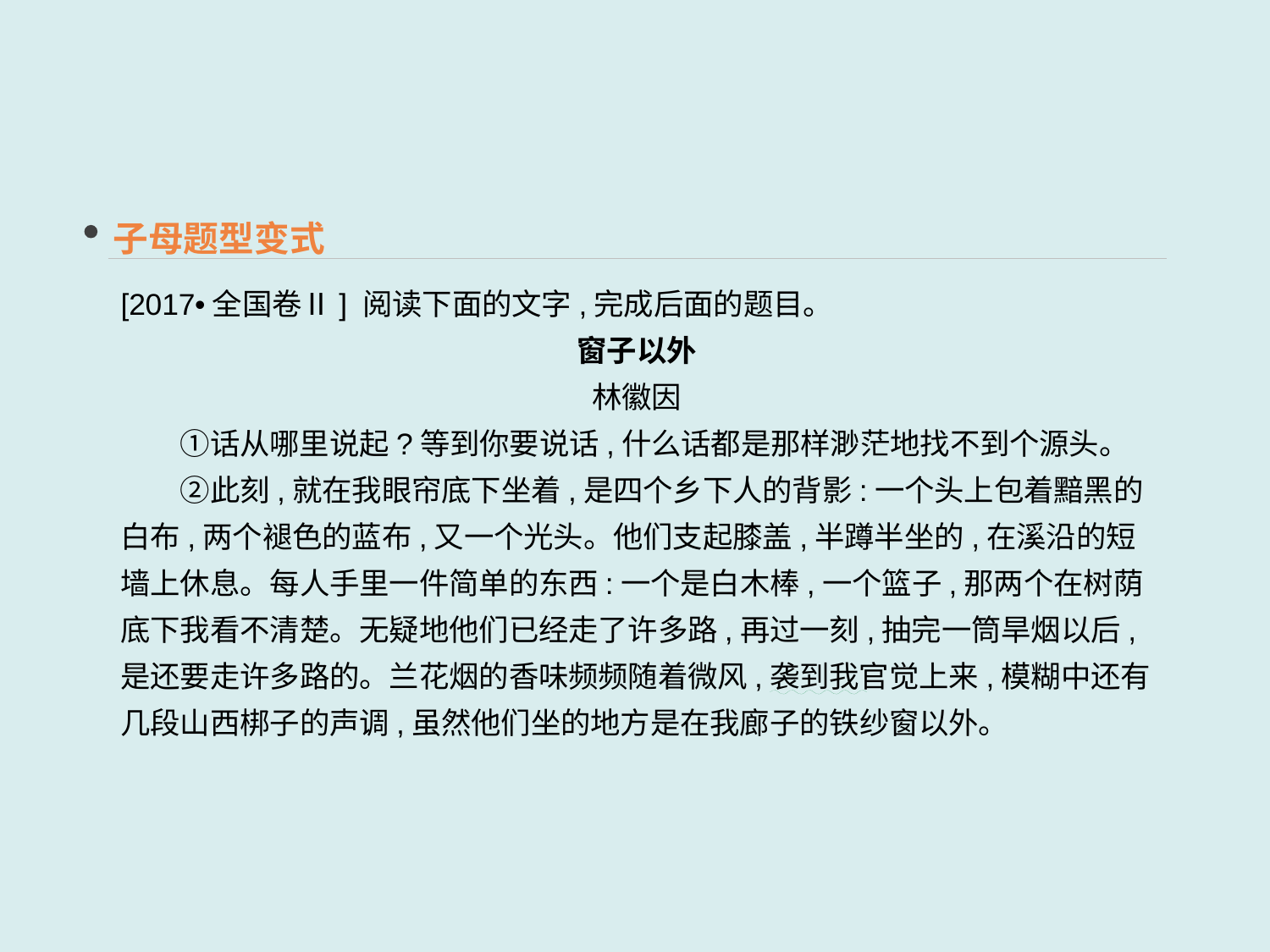

子母题型变式

[2017•全国卷Ⅱ] 阅读下面的文字,完成后面的题目。
窗子以外
林徽因
　　①话从哪里说起?等到你要说话,什么话都是那样渺茫地找不到个源头。
　　②此刻,就在我眼帘底下坐着,是四个乡下人的背影:一个头上包着黯黑的白布,两个褪色的蓝布,又一个光头。他们支起膝盖,半蹲半坐的,在溪沿的短墙上休息。每人手里一件简单的东西:一个是白木棒,一个篮子,那两个在树荫底下我看不清楚。无疑地他们已经走了许多路,再过一刻,抽完一筒旱烟以后,是还要走许多路的。兰花烟的香味频频随着微风,袭到我官觉上来,模糊中还有几段山西梆子的声调,虽然他们坐的地方是在我廊子的铁纱窗以外。